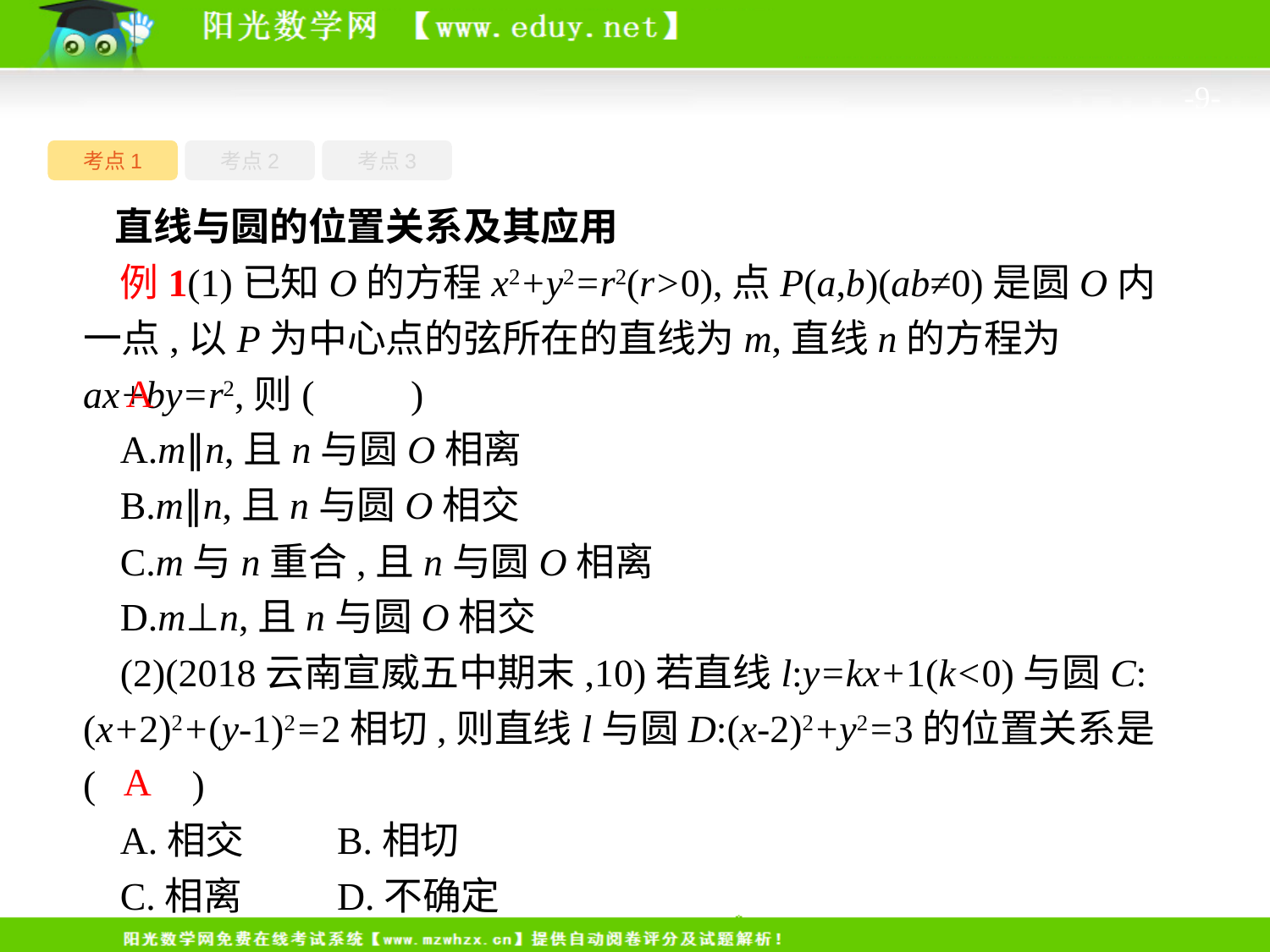

-9-
考点1
考点3
考点2
直线与圆的位置关系及其应用
例1(1)已知O的方程x2+y2=r2(r>0),点P(a,b)(ab≠0)是圆O内一点,以P为中心点的弦所在的直线为m,直线n的方程为ax+by=r2,则(　　)
A.m∥n,且n与圆O相离
B.m∥n,且n与圆O相交
C.m与n重合,且n与圆O相离
D.m⊥n,且n与圆O相交
(2)(2018云南宣威五中期末,10)若直线l:y=kx+1(k<0)与圆C:(x+2)2+(y-1)2=2相切,则直线l与圆D:(x-2)2+y2=3的位置关系是(　　)
A.相交	B.相切
C.相离	D.不确定
A
A